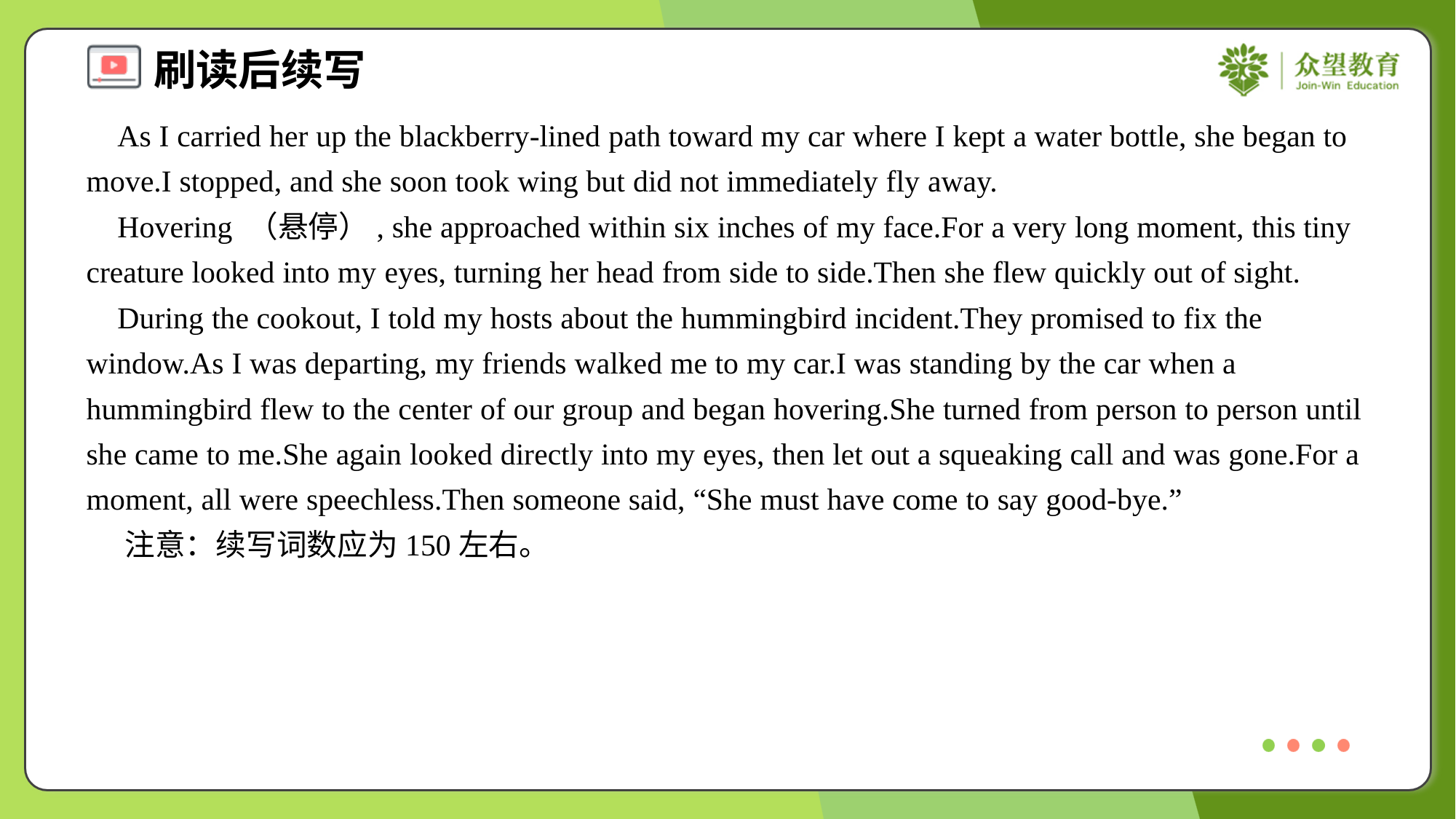

As I carried her up the blackberry-lined path toward my car where I kept a water bottle, she began to move.I stopped, and she soon took wing but did not immediately fly away.
    Hovering （悬停）, she approached within six inches of my face.For a very long moment, this tiny creature looked into my eyes, turning her head from side to side.Then she flew quickly out of sight.
    During the cookout, I told my hosts about the hummingbird incident.They promised to fix the window.As I was departing, my friends walked me to my car.I was standing by the car when a hummingbird flew to the center of our group and began hovering.She turned from person to person until she came to me.She again looked directly into my eyes, then let out a squeaking call and was gone.For a moment, all were speechless.Then someone said, “She must have come to say good-bye.”
    注意：续写词数应为150左右。